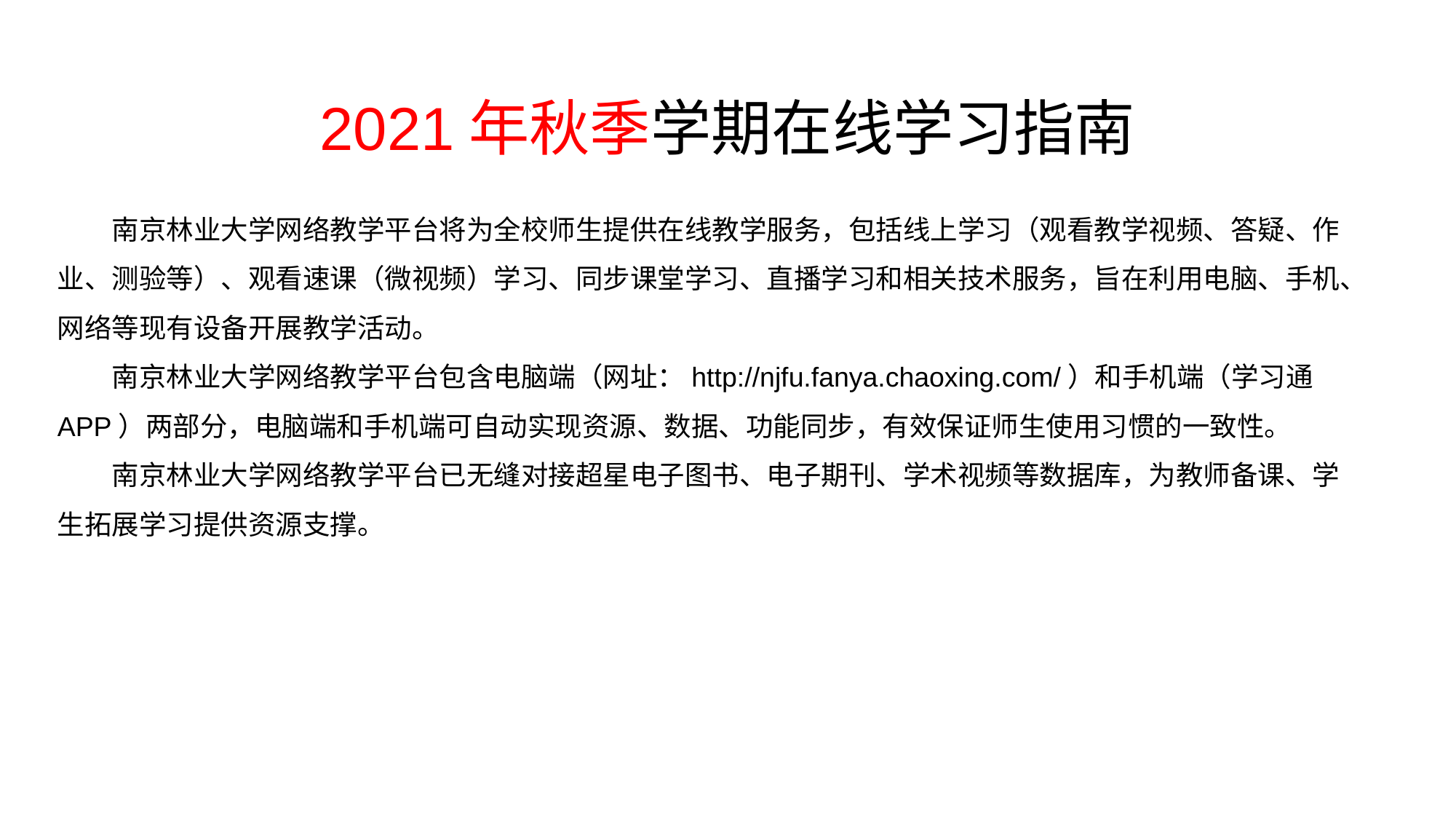

2021年秋季学期在线学习指南
南京林业大学网络教学平台将为全校师生提供在线教学服务，包括线上学习（观看教学视频、答疑、作业、测验等）、观看速课（微视频）学习、同步课堂学习、直播学习和相关技术服务，旨在利用电脑、手机、网络等现有设备开展教学活动。
南京林业大学网络教学平台包含电脑端（网址：http://njfu.fanya.chaoxing.com/）和手机端（学习通APP）两部分，电脑端和手机端可自动实现资源、数据、功能同步，有效保证师生使用习惯的一致性。
南京林业大学网络教学平台已无缝对接超星电子图书、电子期刊、学术视频等数据库，为教师备课、学生拓展学习提供资源支撑。